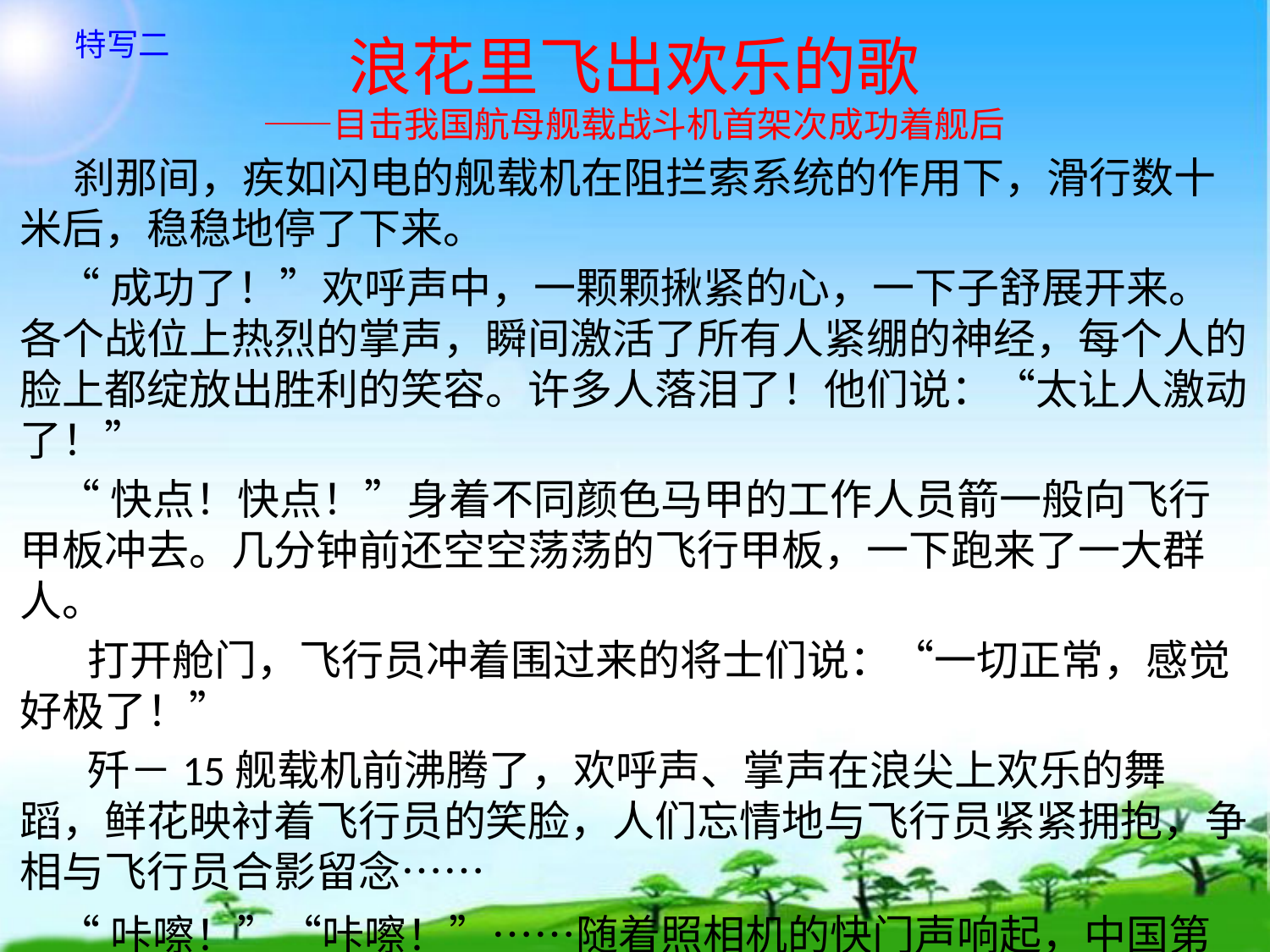

# 浪花里飞出欢乐的歌 ——目击我国航母舰载战斗机首架次成功着舰后
特写二
     刹那间，疾如闪电的舰载机在阻拦索系统的作用下，滑行数十米后，稳稳地停了下来。
    “成功了！”欢呼声中，一颗颗揪紧的心，一下子舒展开来。各个战位上热烈的掌声，瞬间激活了所有人紧绷的神经，每个人的脸上都绽放出胜利的笑容。许多人落泪了！他们说：“太让人激动了！”
    “快点！快点！”身着不同颜色马甲的工作人员箭一般向飞行甲板冲去。几分钟前还空空荡荡的飞行甲板，一下跑来了一大群人。
      打开舱门，飞行员冲着围过来的将士们说：“一切正常，感觉好极了！”
      歼－15舰载机前沸腾了，欢呼声、掌声在浪尖上欢乐的舞蹈，鲜花映衬着飞行员的笑脸，人们忘情地与飞行员紧紧拥抱，争相与飞行员合影留念……
    “咔嚓！”“咔嚓！”……随着照相机的快门声响起，中国第一位成功着舰的航母舰载战斗机飞行员的风采，定格在人们的镜头里，镌刻在共和国的史册上。